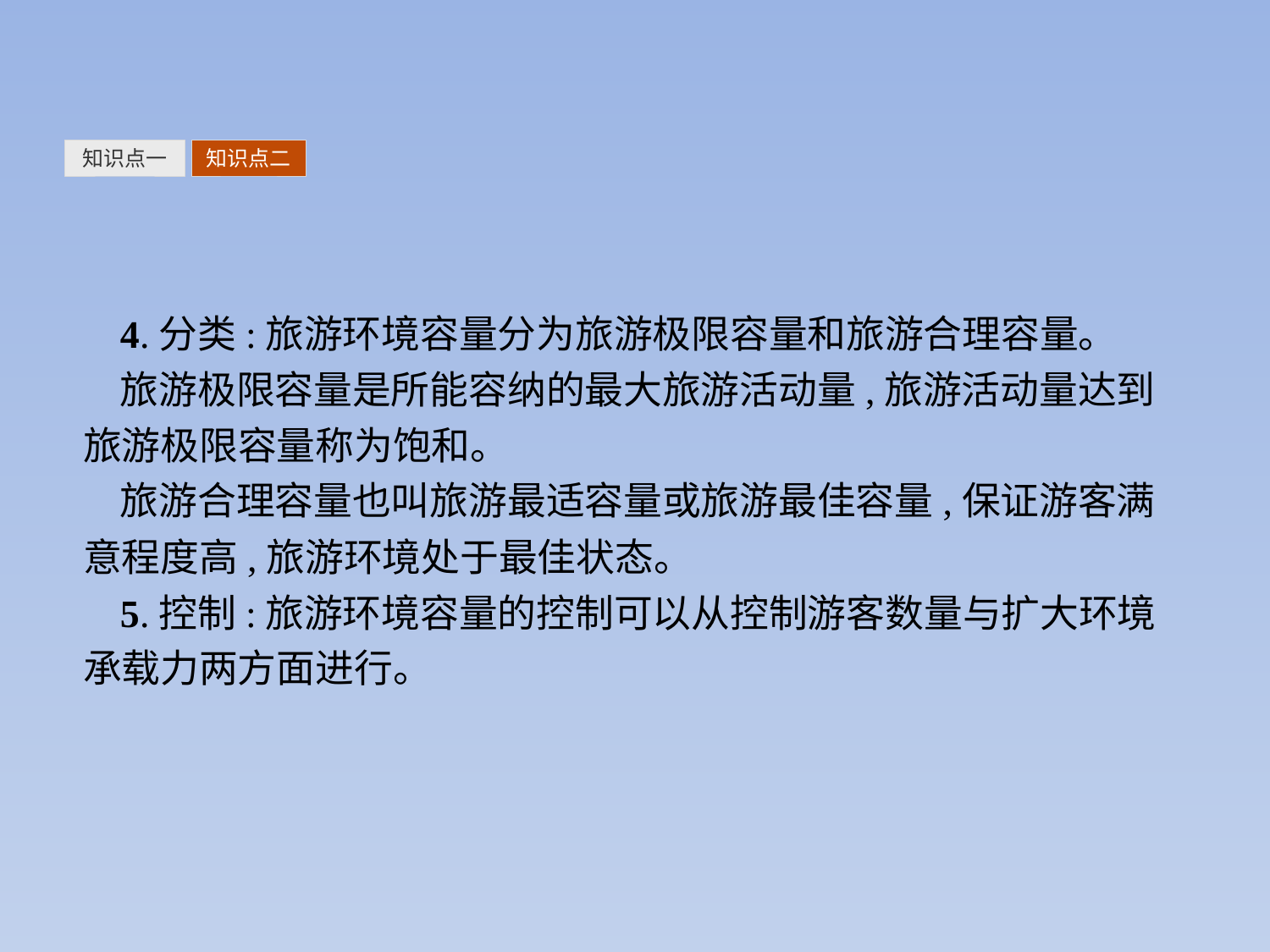

知识点一
知识点二
4.分类:旅游环境容量分为旅游极限容量和旅游合理容量。
旅游极限容量是所能容纳的最大旅游活动量,旅游活动量达到旅游极限容量称为饱和。
旅游合理容量也叫旅游最适容量或旅游最佳容量,保证游客满意程度高,旅游环境处于最佳状态。
5.控制:旅游环境容量的控制可以从控制游客数量与扩大环境承载力两方面进行。